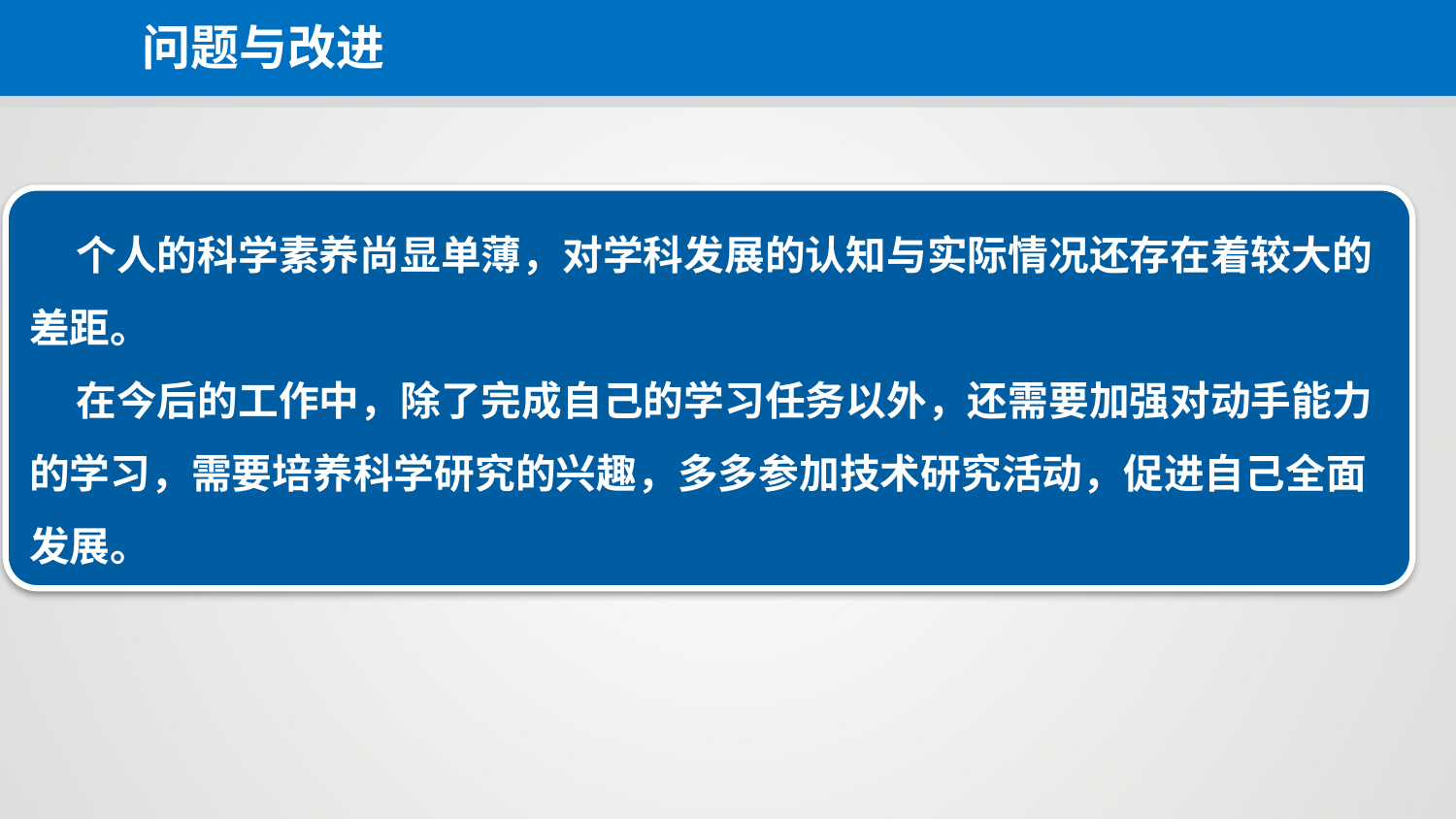

问题与改进
    个人的科学素养尚显单薄，对学科发展的认知与实际情况还存在着较大的差距。
    在今后的工作中，除了完成自己的学习任务以外，还需要加强对动手能力的学习，需要培养科学研究的兴趣，多多参加技术研究活动，促进自己全面发展。
主要问题